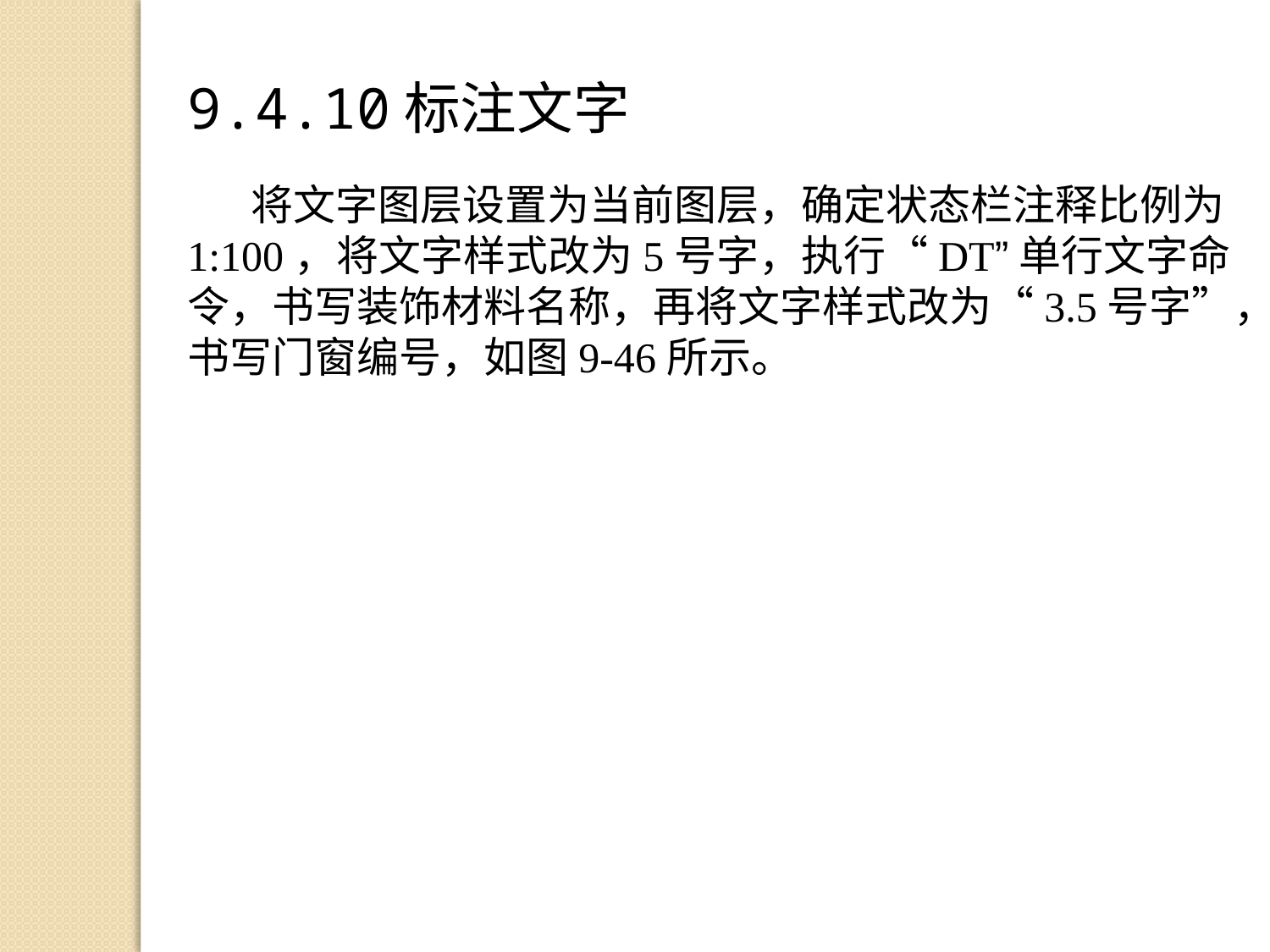

9.4.10标注文字

将文字图层设置为当前图层，确定状态栏注释比例为1:100，将文字样式改为5号字，执行“DT”单行文字命令，书写装饰材料名称，再将文字样式改为“3.5号字”，书写门窗编号，如图9-46所示。